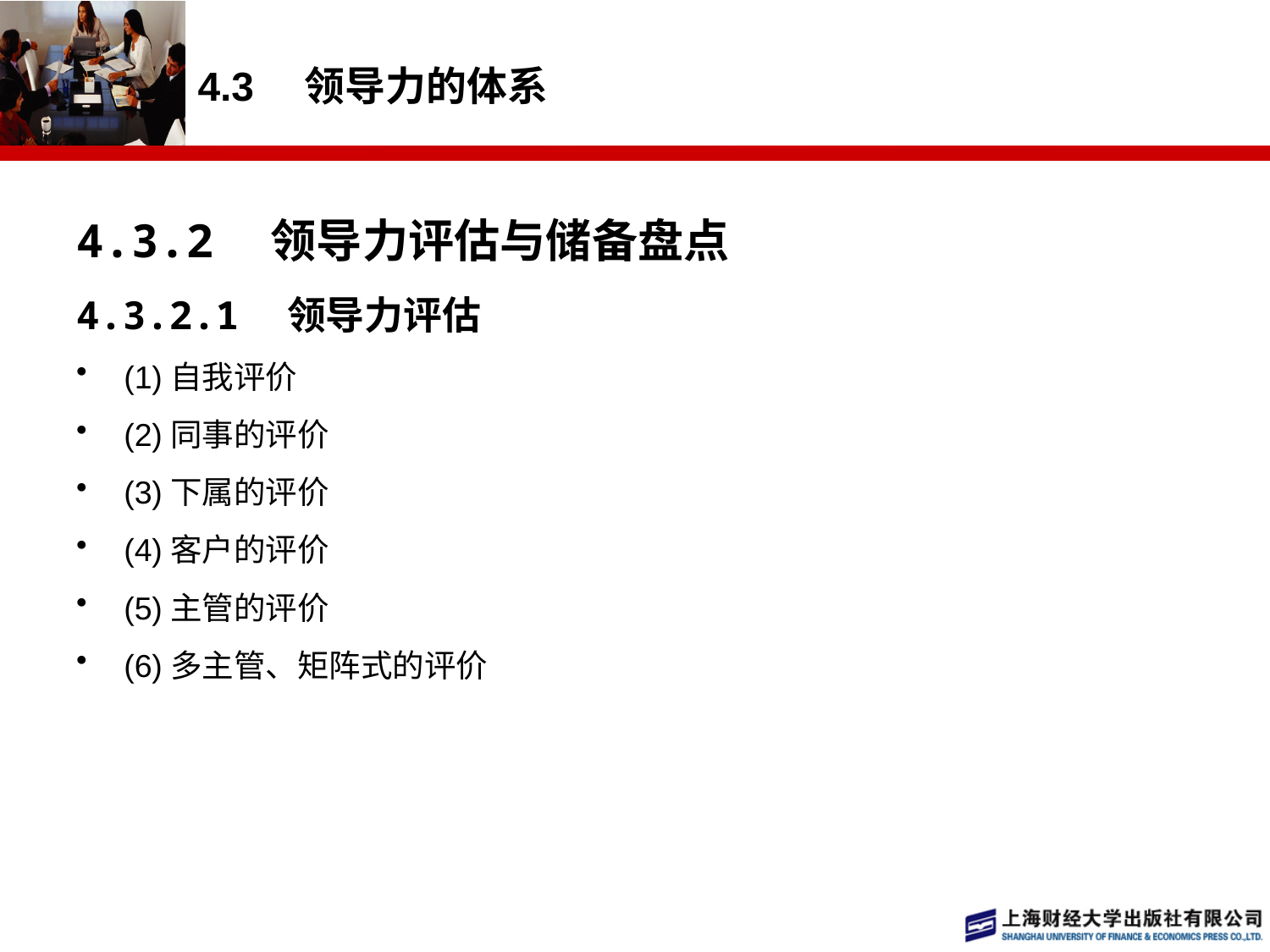

# 4.3　领导力的体系
4.3.2　领导力评估与储备盘点
4.3.2.1　领导力评估
(1)自我评价
(2)同事的评价
(3)下属的评价
(4)客户的评价
(5)主管的评价
(6)多主管、矩阵式的评价